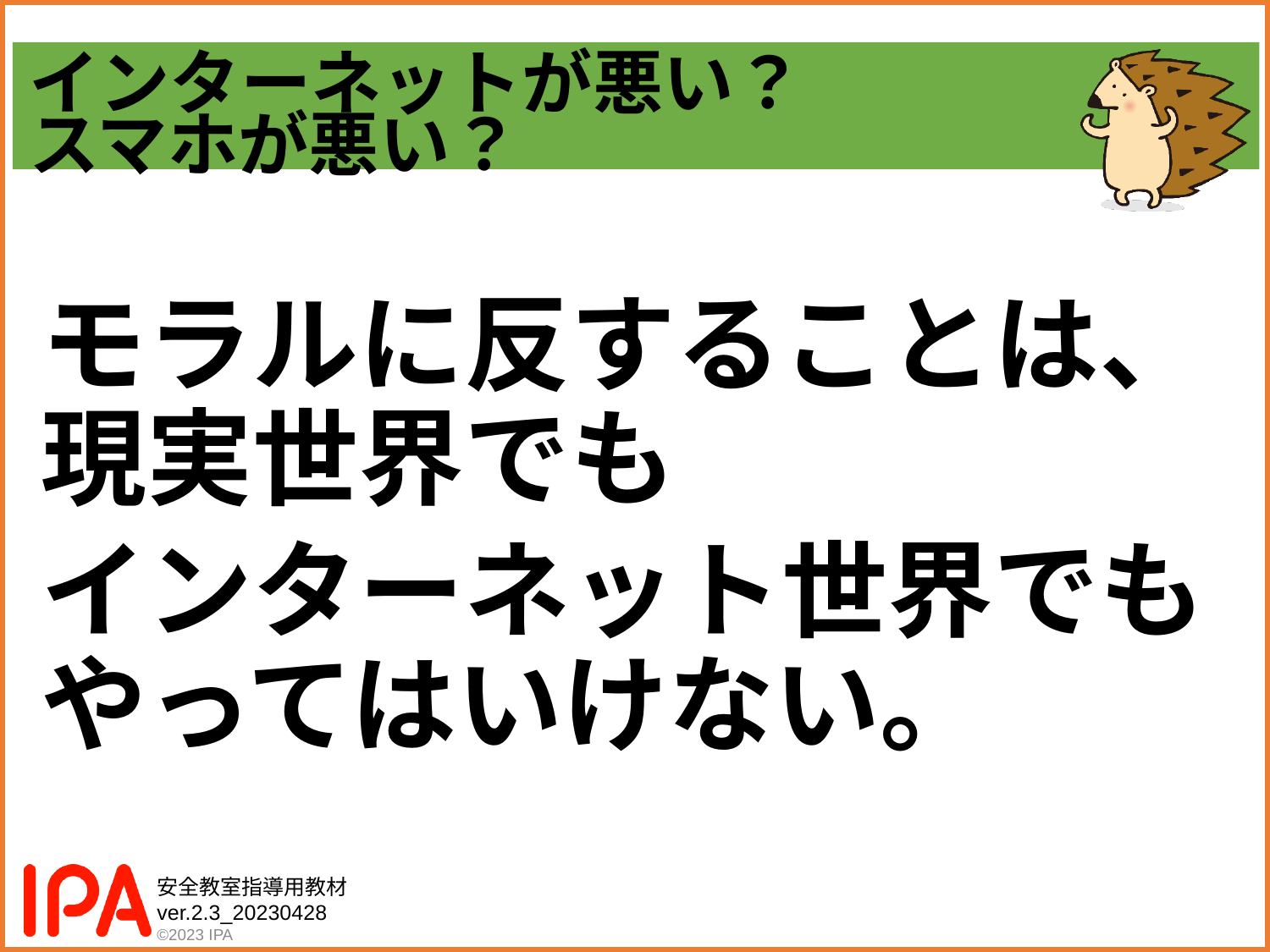

# インターネットが悪い？ スマホが悪い？
モラルに反することは、現実世界でも
インターネット世界でもやってはいけない。